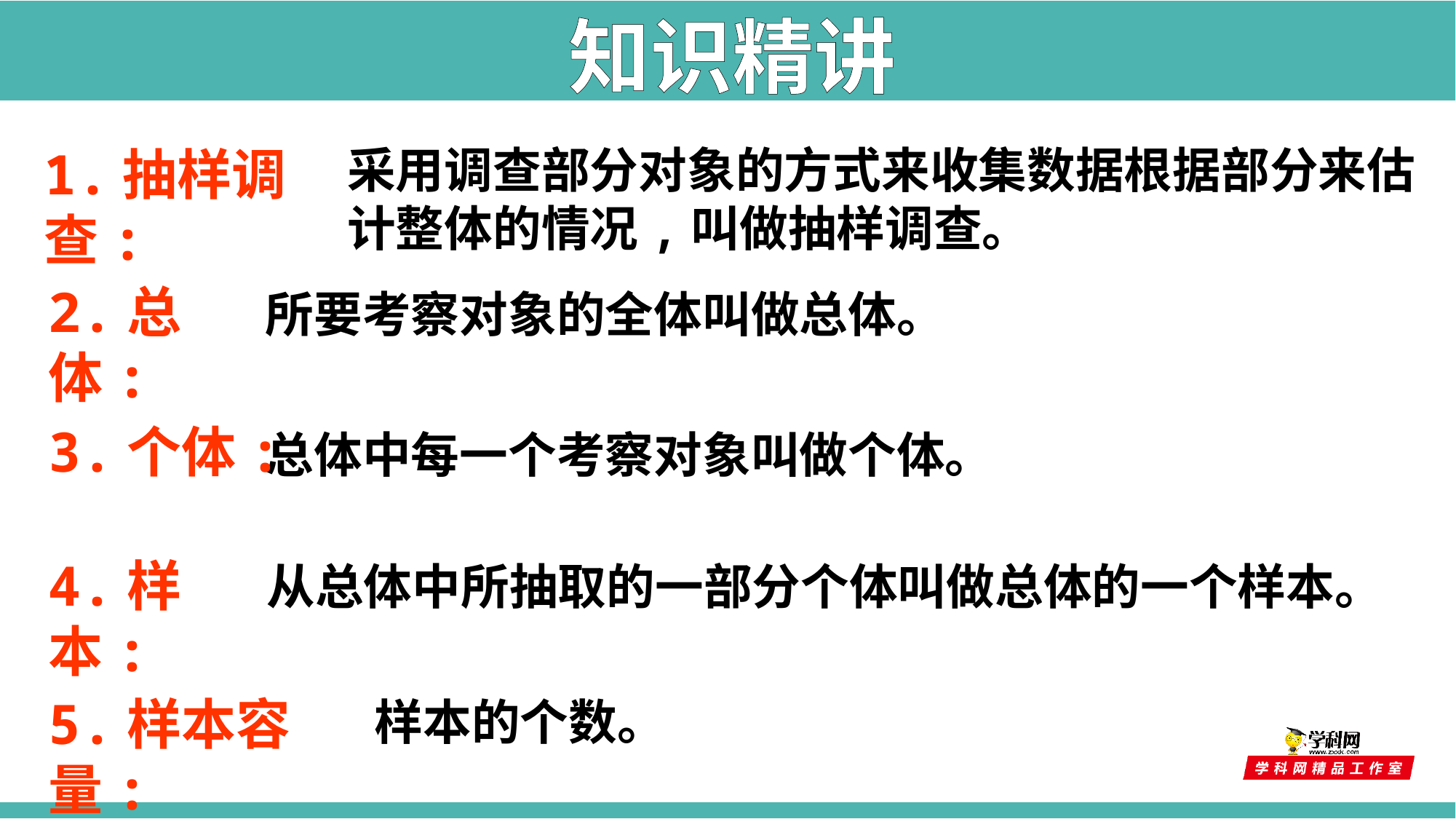

知识精讲
1.抽样调查:
采用调查部分对象的方式来收集数据根据部分来估计整体的情况,叫做抽样调查。
2.总体:
所要考察对象的全体叫做总体。
3.个体:
总体中每一个考察对象叫做个体。
4.样本:
从总体中所抽取的一部分个体叫做总体的一个样本。
5.样本容量:
样本的个数。